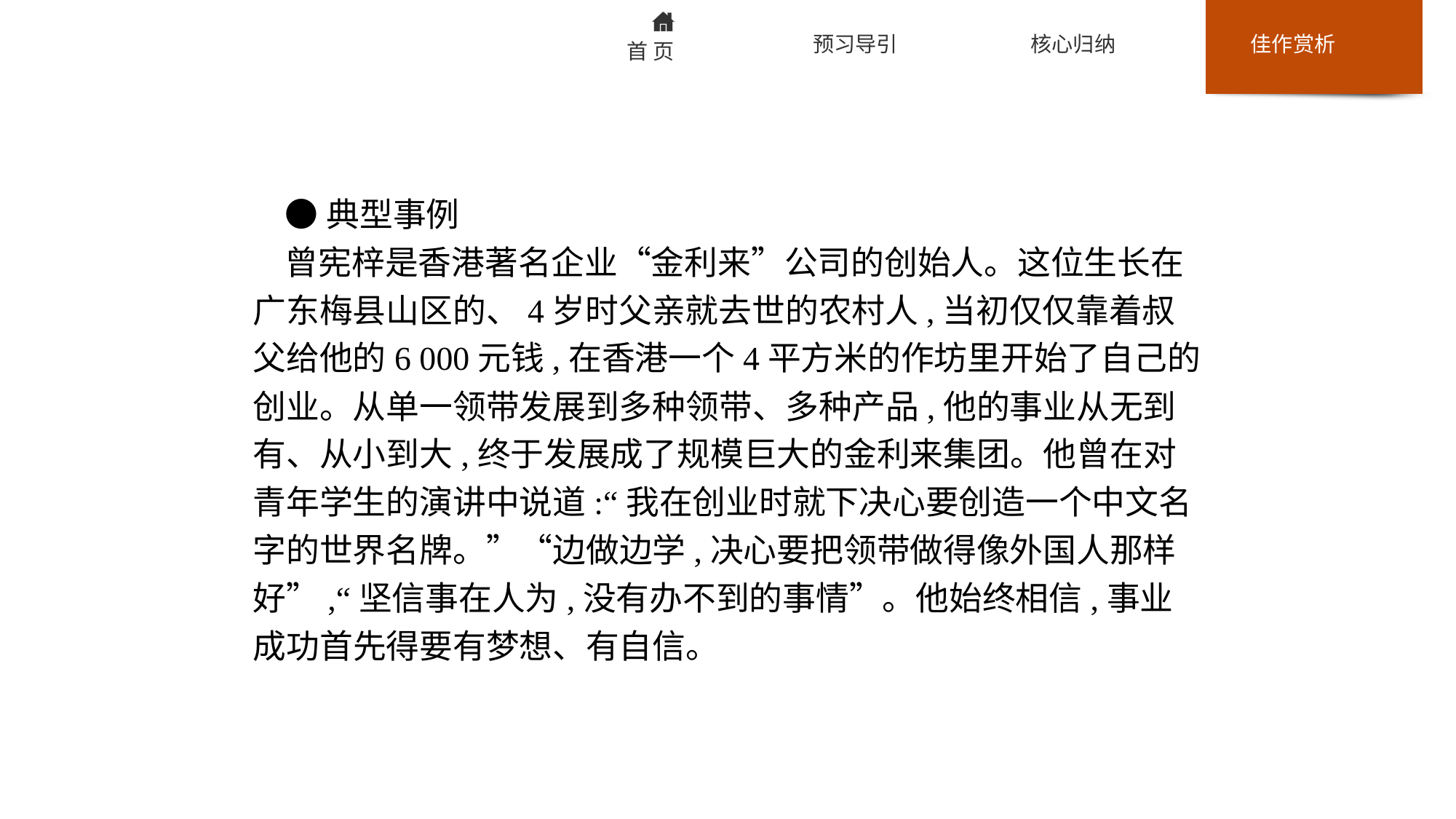

●典型事例
曾宪梓是香港著名企业“金利来”公司的创始人。这位生长在广东梅县山区的、4岁时父亲就去世的农村人,当初仅仅靠着叔父给他的6 000元钱,在香港一个4平方米的作坊里开始了自己的创业。从单一领带发展到多种领带、多种产品,他的事业从无到有、从小到大,终于发展成了规模巨大的金利来集团。他曾在对青年学生的演讲中说道:“我在创业时就下决心要创造一个中文名字的世界名牌。”“边做边学,决心要把领带做得像外国人那样好”,“坚信事在人为,没有办不到的事情”。他始终相信,事业成功首先得要有梦想、有自信。